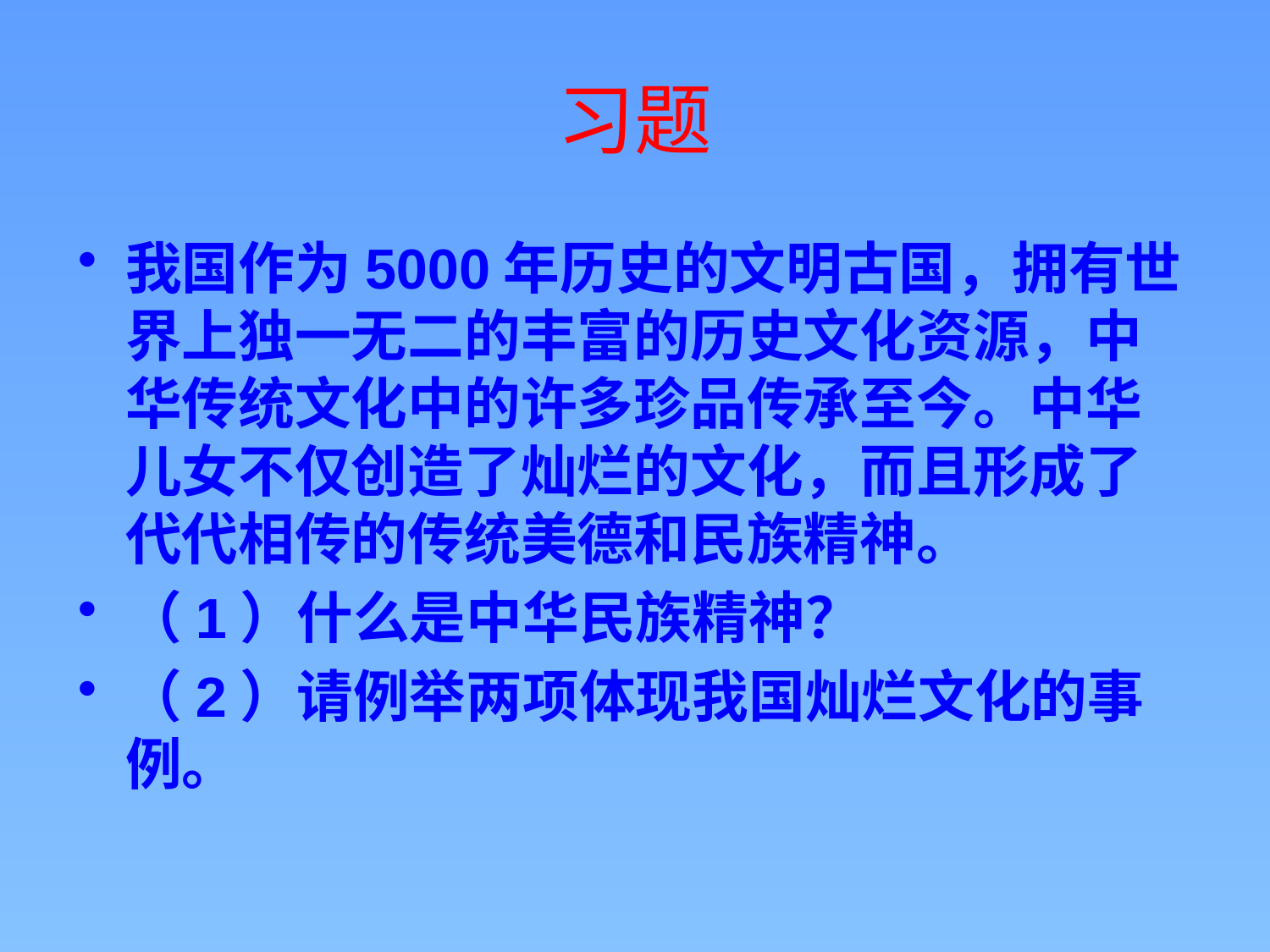

习题
我国作为5000年历史的文明古国，拥有世界上独一无二的丰富的历史文化资源，中华传统文化中的许多珍品传承至今。中华儿女不仅创造了灿烂的文化，而且形成了代代相传的传统美德和民族精神。
（1）什么是中华民族精神？
（2）请例举两项体现我国灿烂文化的事例。